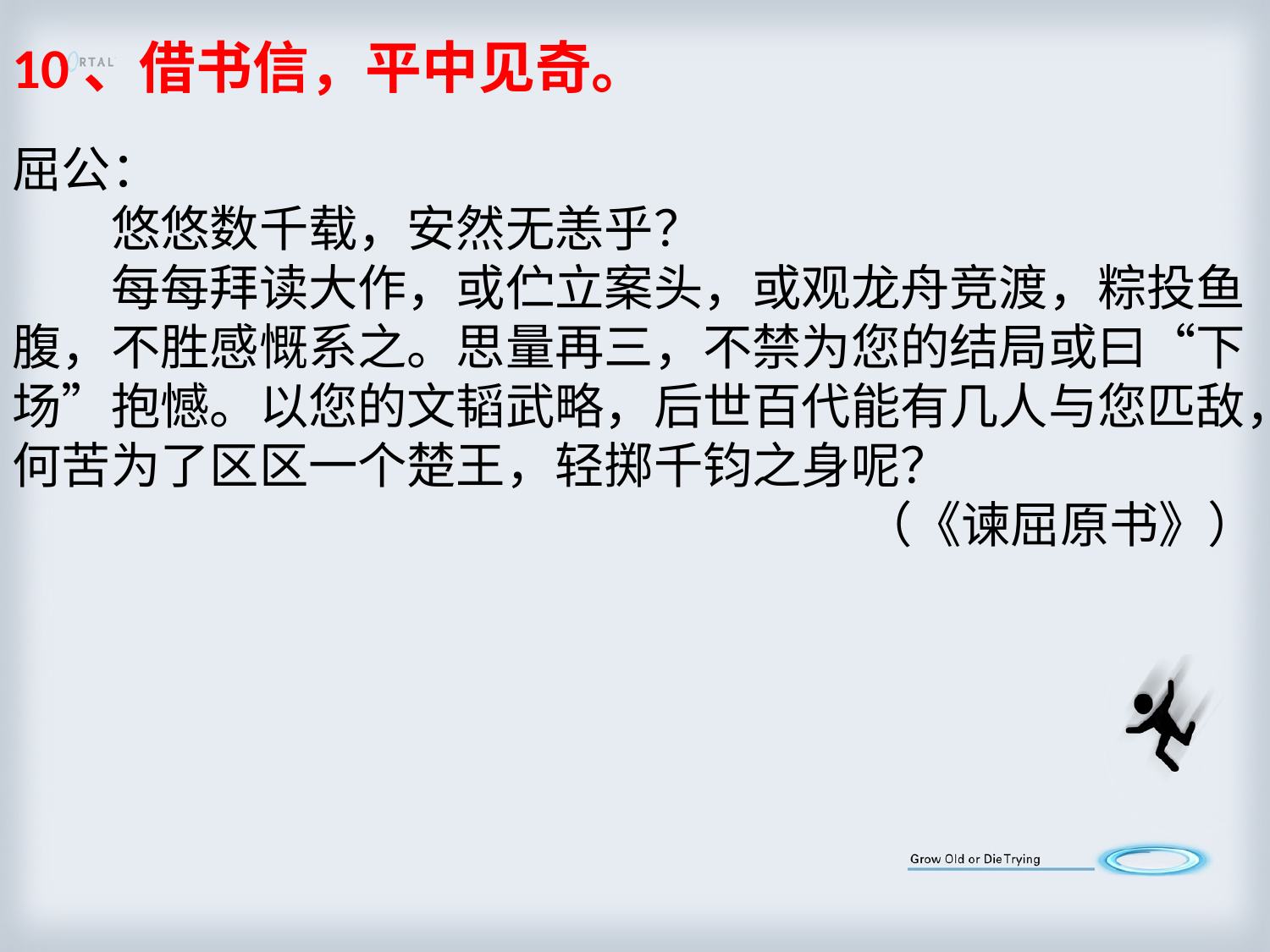

10、借书信，平中见奇。

屈公：
　　悠悠数千载，安然无恙乎？
　　每每拜读大作，或伫立案头，或观龙舟竞渡，粽投鱼腹，不胜感慨系之。思量再三，不禁为您的结局或曰“下场”抱憾。以您的文韬武略，后世百代能有几人与您匹敌，何苦为了区区一个楚王，轻掷千钧之身呢？
（《谏屈原书》）